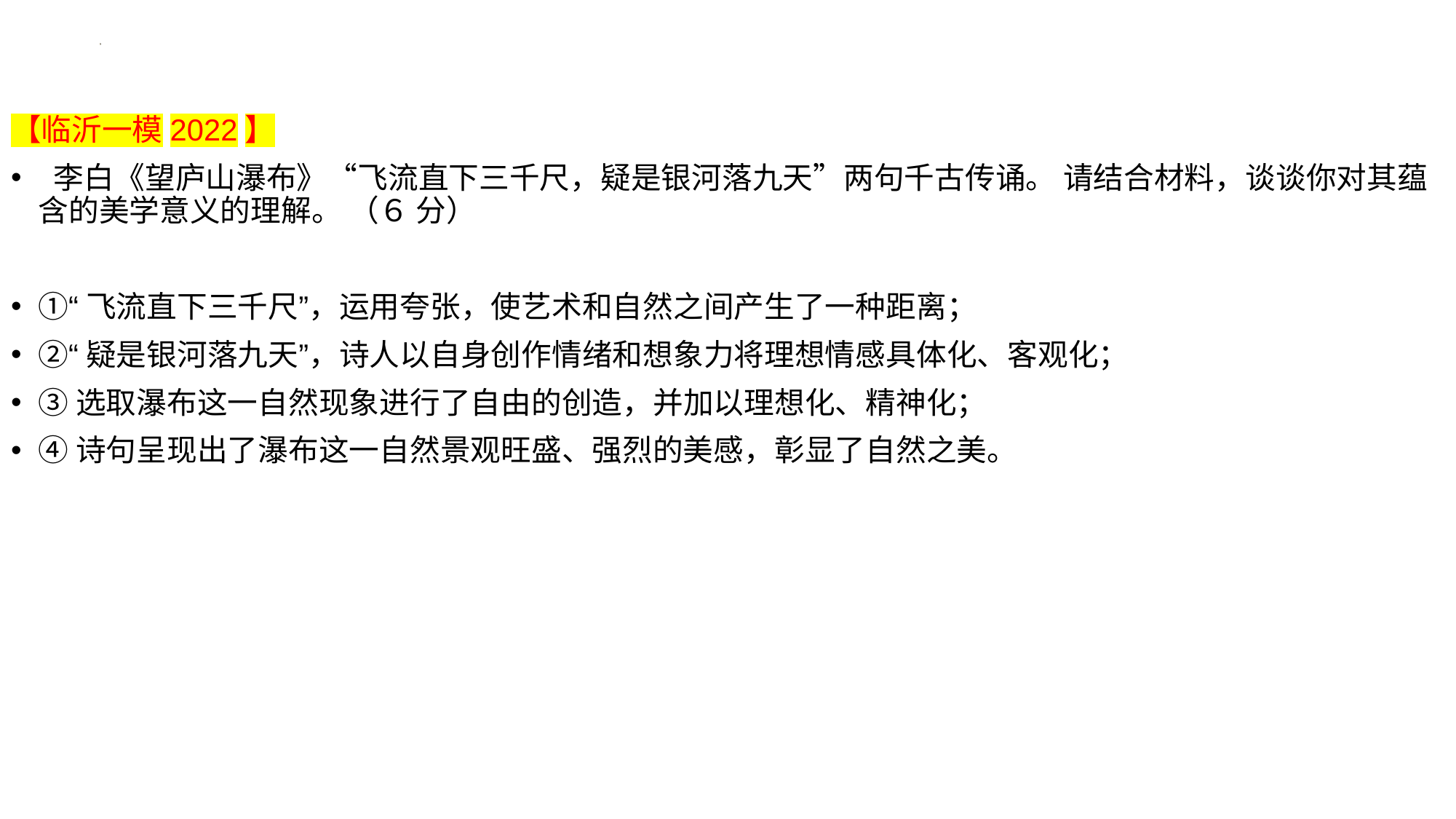

【临沂一模2022】
 李白《望庐山瀑布》“飞流直下三千尺，疑是银河落九天”两句千古传诵。 请结合材料，谈谈你对其蕴含的美学意义的理解。 （６ 分）

①“飞流直下三千尺”，运用夸张，使艺术和自然之间产生了一种距离；
②“疑是银河落九天”，诗人以自身创作情绪和想象力将理想情感具体化、客观化；
③选取瀑布这一自然现象进行了自由的创造，并加以理想化、精神化；
④诗句呈现出了瀑布这一自然景观旺盛、强烈的美感，彰显了自然之美。